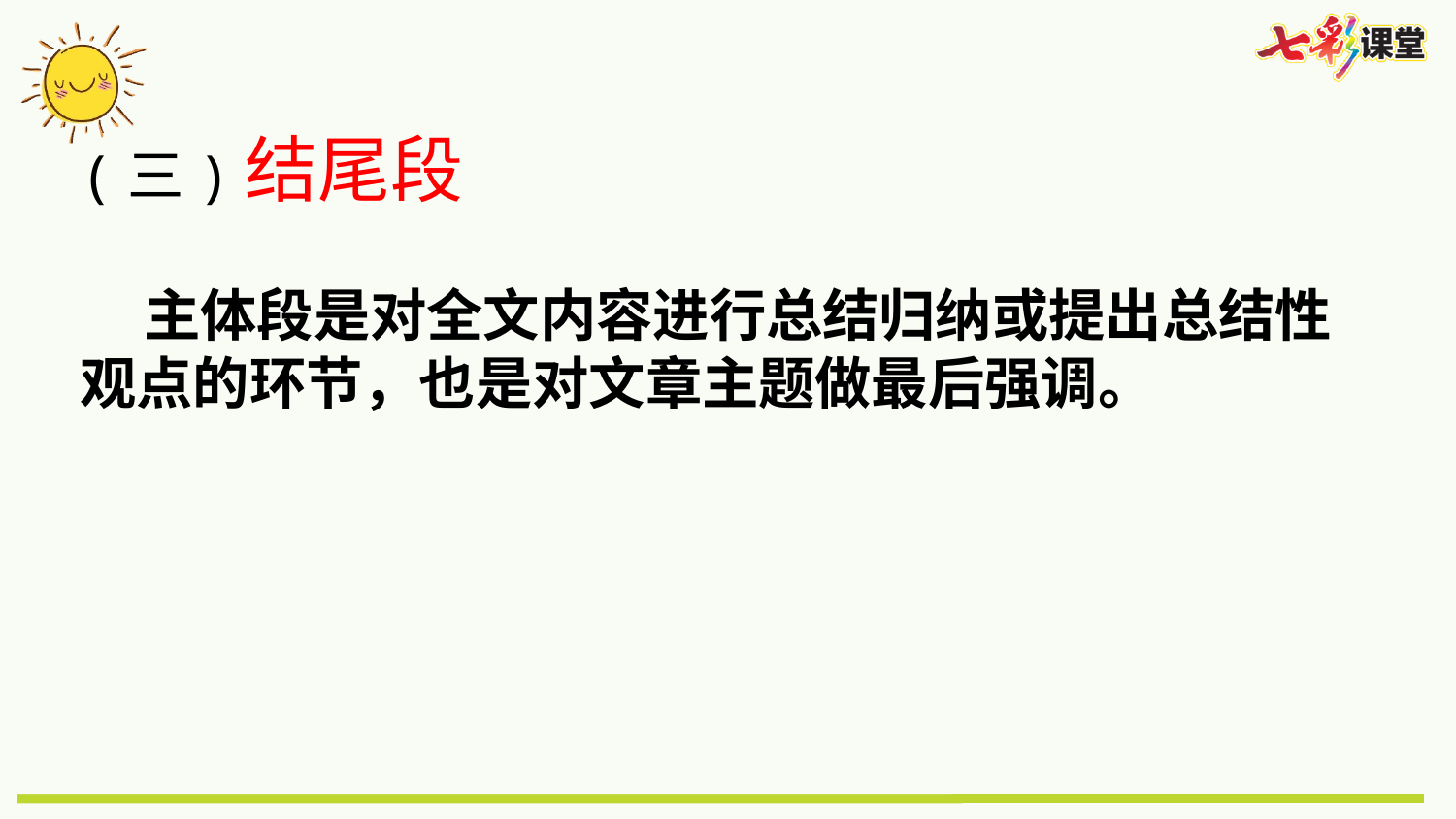

(三)结尾段

    主体段是对全文内容进行总结归纳或提出总结性观点的环节，也是对文章主题做最后强调。